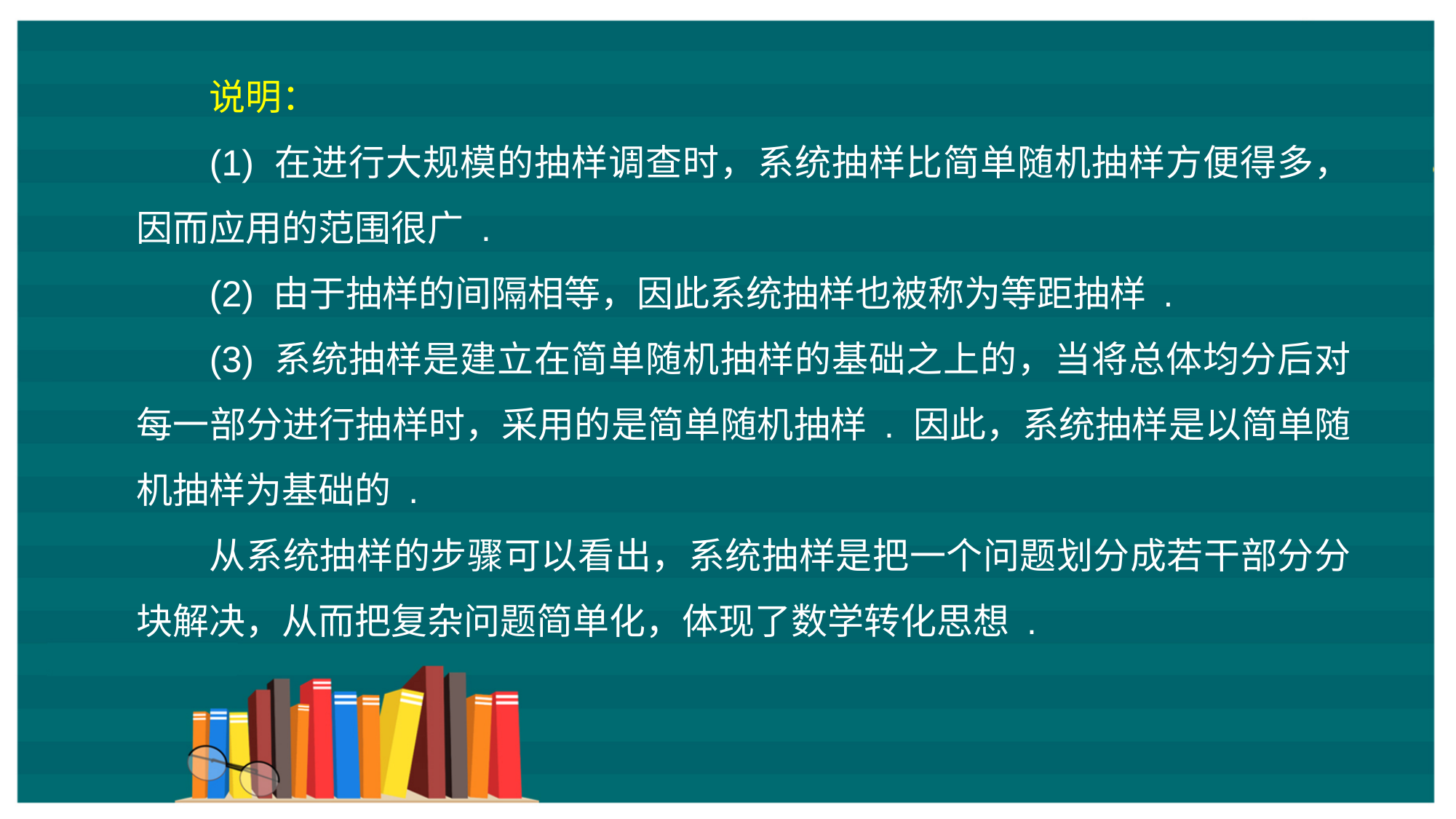

说明：
(1) 在进行大规模的抽样调查时，系统抽样比简单随机抽样方便得多，因而应用的范围很广 .
(2) 由于抽样的间隔相等，因此系统抽样也被称为等距抽样 .
(3) 系统抽样是建立在简单随机抽样的基础之上的，当将总体均分后对每一部分进行抽样时，采用的是简单随机抽样 . 因此，系统抽样是以简单随机抽样为基础的 .
从系统抽样的步骤可以看出，系统抽样是把一个问题划分成若干部分分块解决，从而把复杂问题简单化，体现了数学转化思想 .